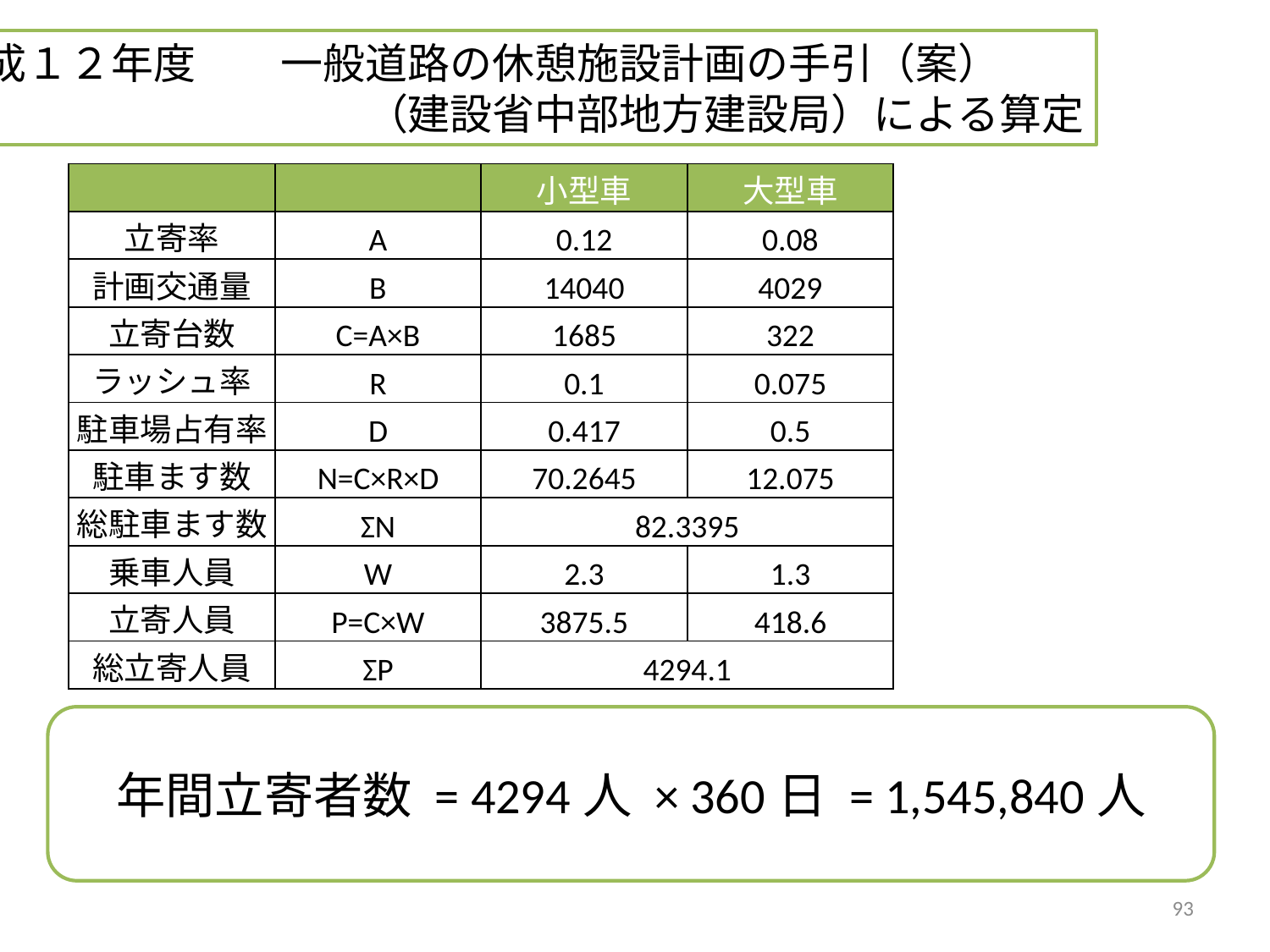

平成１２年度　　一般道路の休憩施設計画の手引（案）
　　　　　　　　　　（建設省中部地方建設局）による算定
|  |  | 小型車 | 大型車 |
| --- | --- | --- | --- |
| 立寄率 | A | 0.12 | 0.08 |
| 計画交通量 | B | 14040 | 4029 |
| 立寄台数 | C=A×B | 1685 | 322 |
| ラッシュ率 | R | 0.1 | 0.075 |
| 駐車場占有率 | D | 0.417 | 0.5 |
| 駐車ます数 | N=C×R×D | 70.2645 | 12.075 |
| 総駐車ます数 | ΣN | 82.3395 |  |
| 乗車人員 | W | 2.3 | 1.3 |
| 立寄人員 | P=C×W | 3875.5 | 418.6 |
| 総立寄人員 | ΣP | 4294.1 |  |
年間立寄者数 = 4294人 × 360日 = 1,545,840人
93